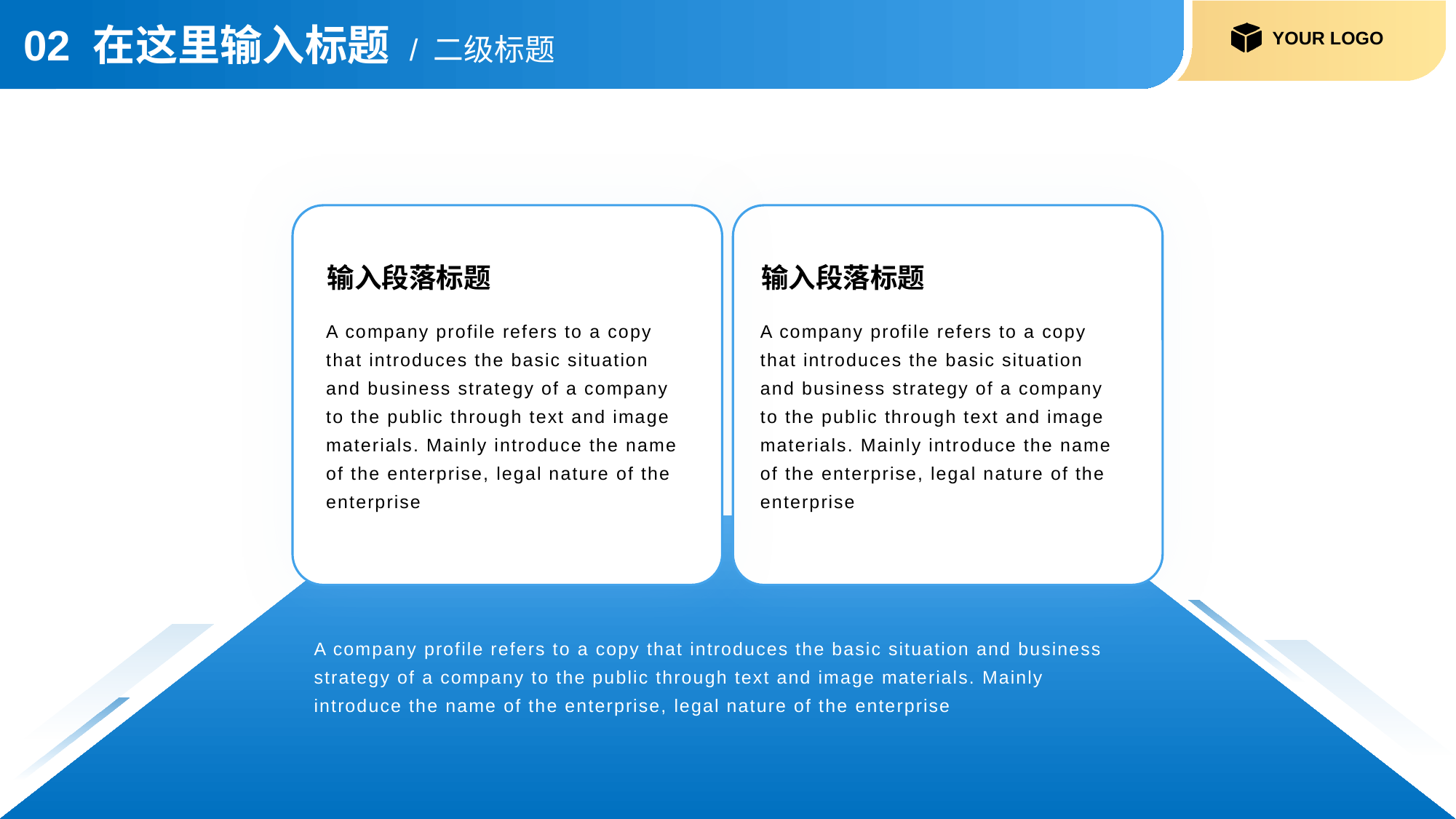

# 02 在这里输入标题 / 二级标题

输入段落标题
输入段落标题
A company profile refers to a copy that introduces the basic situation and business strategy of a company to the public through text and image materials. Mainly introduce the name of the enterprise, legal nature of the enterprise
A company profile refers to a copy that introduces the basic situation and business strategy of a company to the public through text and image materials. Mainly introduce the name of the enterprise, legal nature of the enterprise

A company profile refers to a copy that introduces the basic situation and business strategy of a company to the public through text and image materials. Mainly introduce the name of the enterprise, legal nature of the enterprise